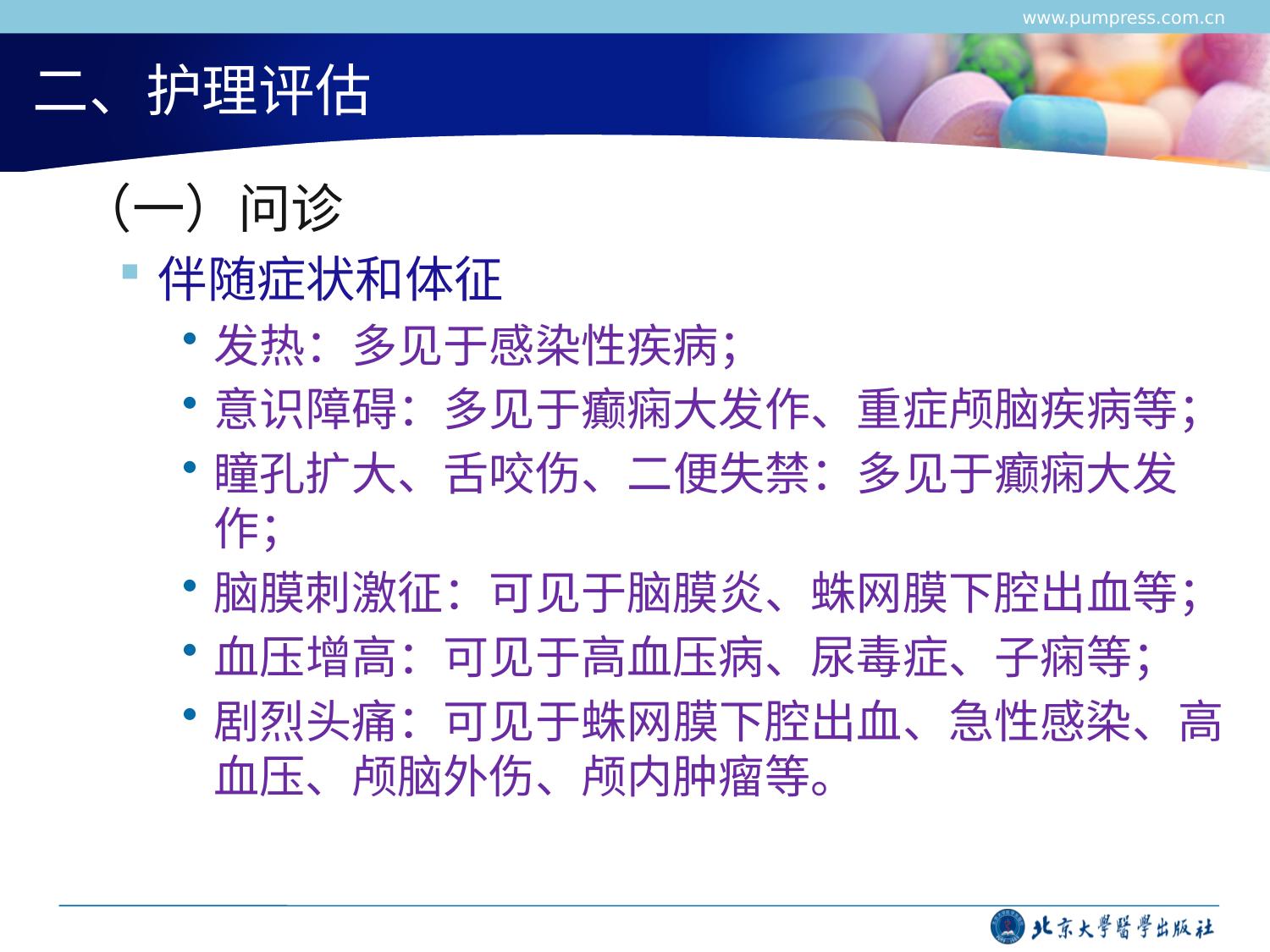

www.pumpress.com.cn
# 二、护理评估
 （一）问诊
伴随症状和体征
发热：多见于感染性疾病；
意识障碍：多见于癫痫大发作、重症颅脑疾病等；
瞳孔扩大、舌咬伤、二便失禁：多见于癫痫大发作；
脑膜刺激征：可见于脑膜炎、蛛网膜下腔出血等；
血压增高：可见于高血压病、尿毒症、子痫等；
剧烈头痛：可见于蛛网膜下腔出血、急性感染、高血压、颅脑外伤、颅内肿瘤等。